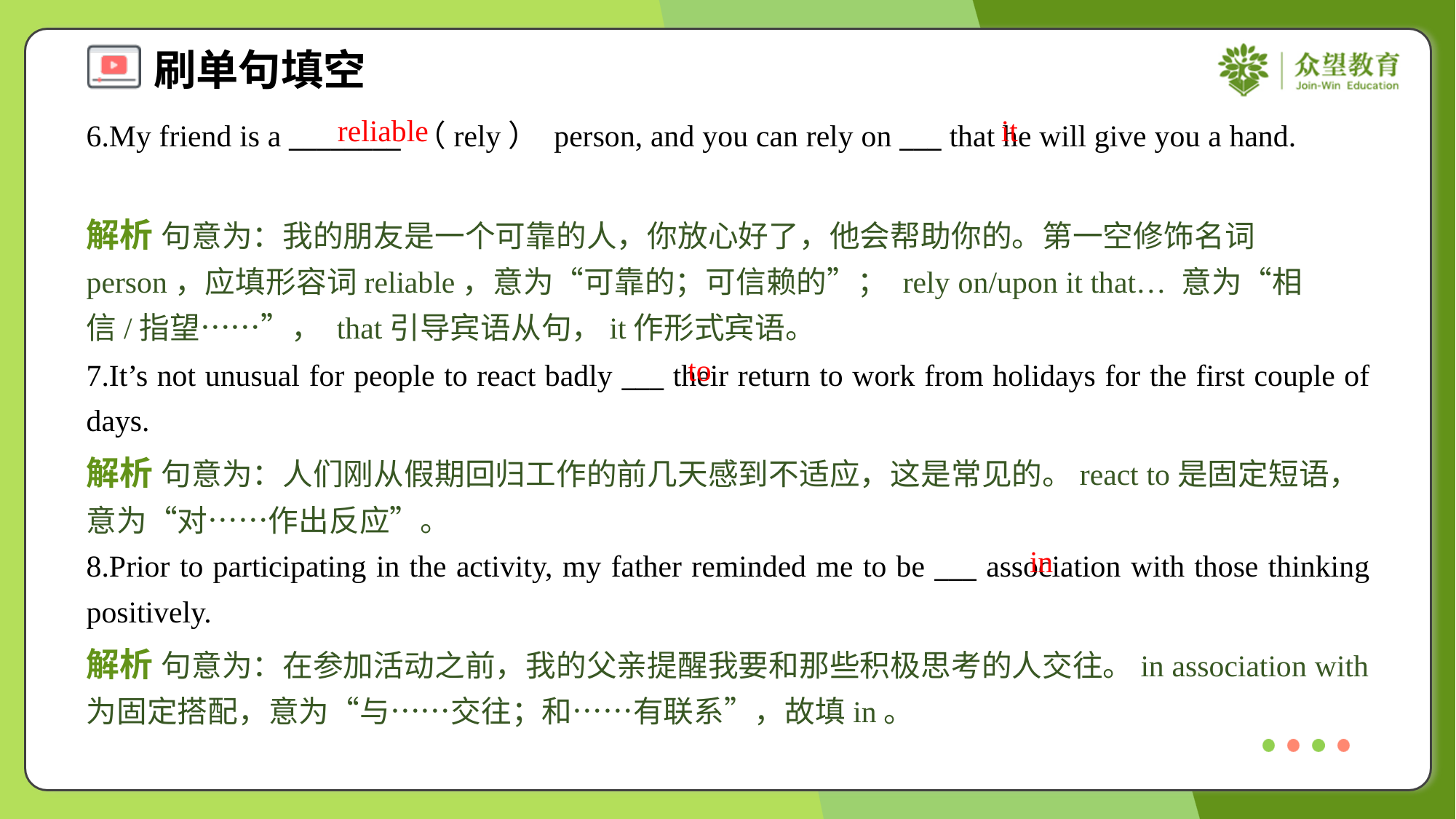

reliable
it
6.My friend is a ________ （rely） person, and you can rely on ___ that he will give you a hand.
解析 句意为：我的朋友是一个可靠的人，你放心好了，他会帮助你的。第一空修饰名词person，应填形容词reliable，意为“可靠的；可信赖的”； rely on/upon it that… 意为“相信/指望……”， that引导宾语从句，it作形式宾语。
to
7.It’s not unusual for people to react badly ___ their return to work from holidays for the first couple of days.
解析 句意为：人们刚从假期回归工作的前几天感到不适应，这是常见的。react to是固定短语，意为“对……作出反应”。
in
8.Prior to participating in the activity, my father reminded me to be ___ association with those thinking positively.
解析 句意为：在参加活动之前，我的父亲提醒我要和那些积极思考的人交往。in association with为固定搭配，意为“与……交往；和……有联系”，故填in。